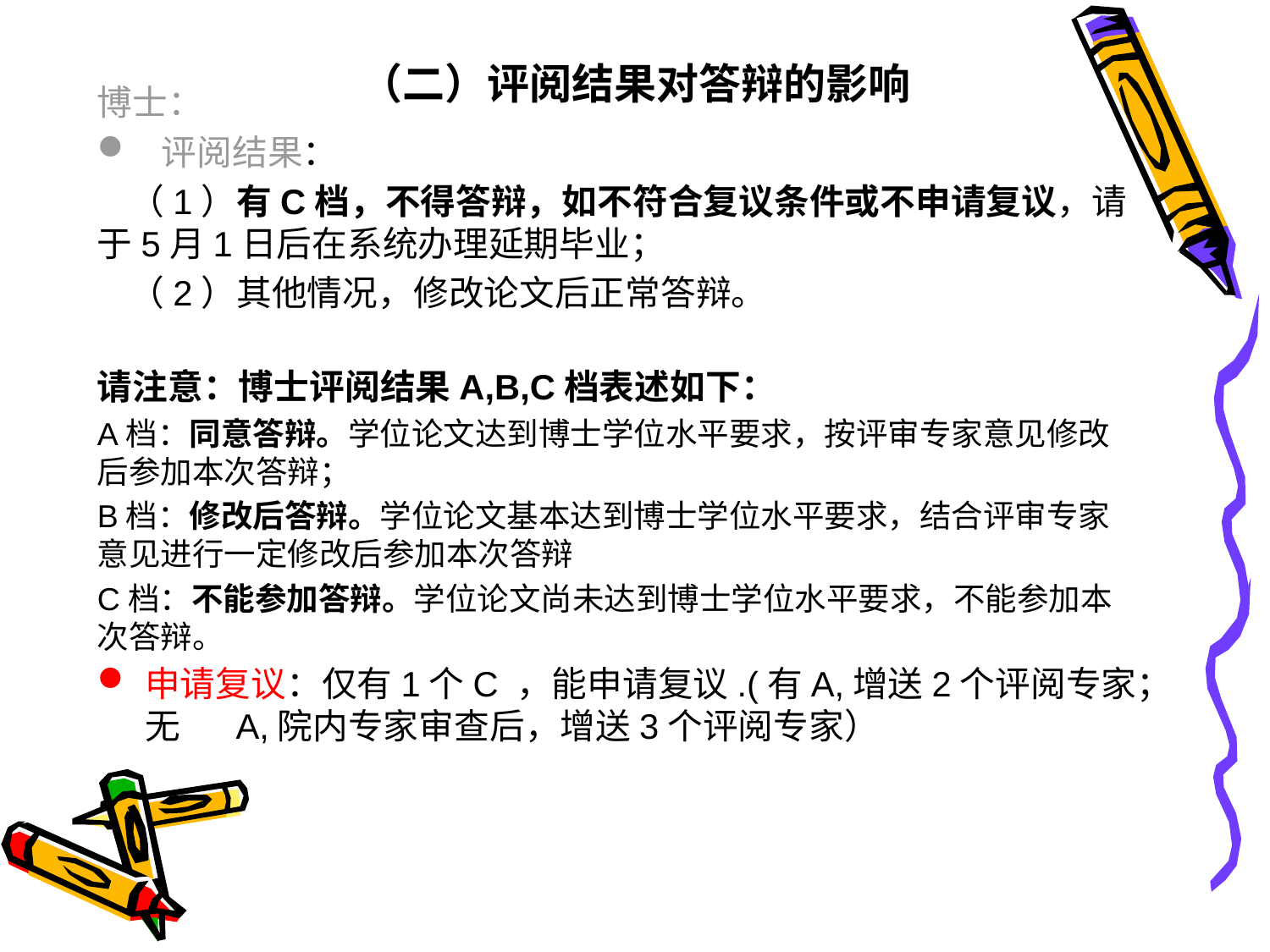

# （二）评阅结果对答辩的影响
博士：
 评阅结果：
   （1）有C档，不得答辩，如不符合复议条件或不申请复议，请于5月1日后在系统办理延期毕业；
   （2）其他情况，修改论文后正常答辩。

请注意：博士评阅结果A,B,C档表述如下：
A档：同意答辩。学位论文达到博士学位水平要求，按评审专家意见修改后参加本次答辩；
B档：修改后答辩。学位论文基本达到博士学位水平要求，结合评审专家意见进行一定修改后参加本次答辩
C档：不能参加答辩。学位论文尚未达到博士学位水平要求，不能参加本次答辩。
申请复议：仅有1个C ，能申请复议.(有A,增送2个评阅专家；无      A,院内专家审查后，增送3个评阅专家）